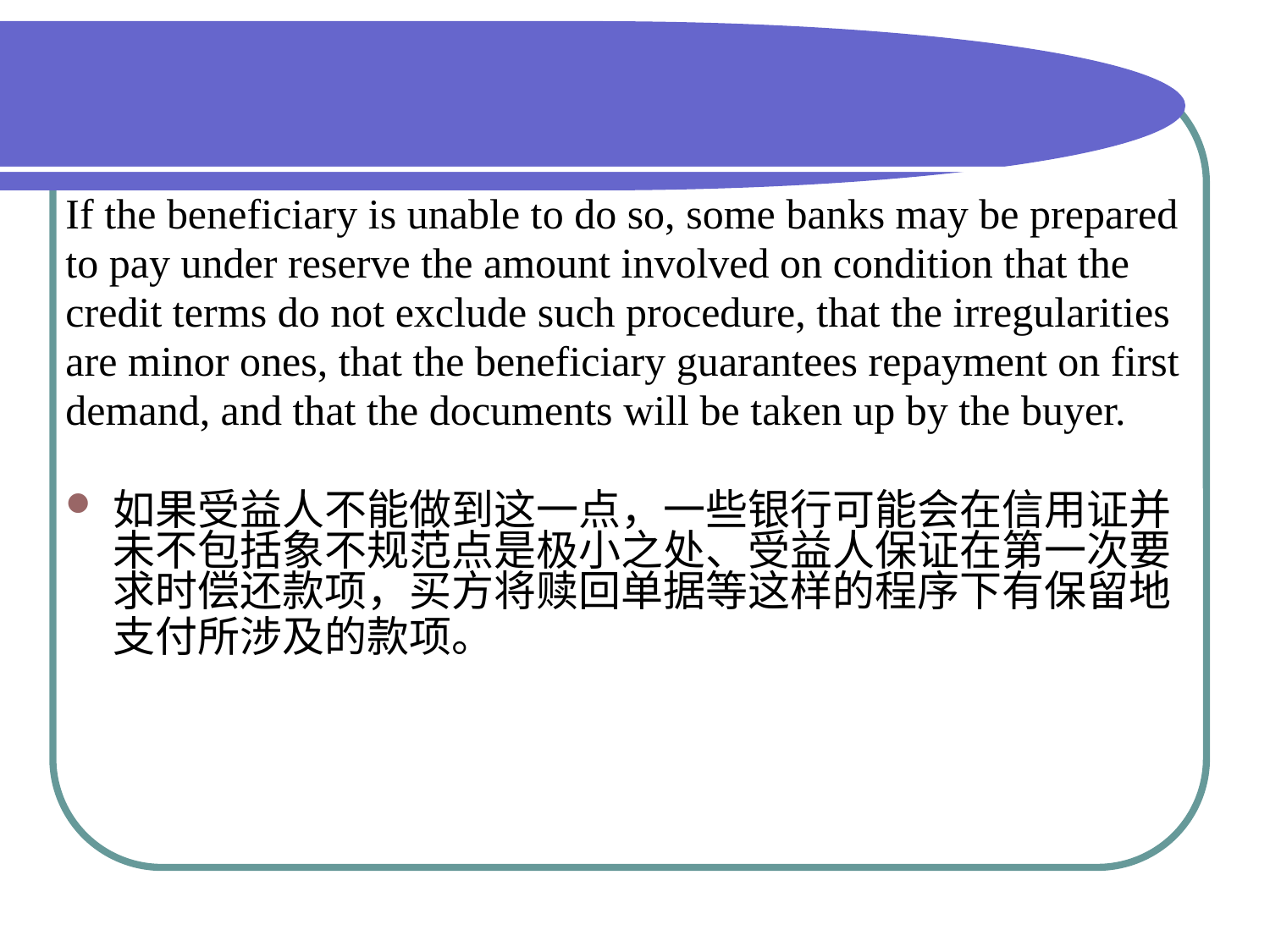

#
If the beneficiary is unable to do so, some banks may be prepared
to pay under reserve the amount involved on condition that the
credit terms do not exclude such procedure, that the irregularities
are minor ones, that the beneficiary guarantees repayment on first
demand, and that the documents will be taken up by the buyer.

如果受益人不能做到这一点，一些银行可能会在信用证并未不包括象不规范点是极小之处、受益人保证在第一次要求时偿还款项，买方将赎回单据等这样的程序下有保留地支付所涉及的款项。